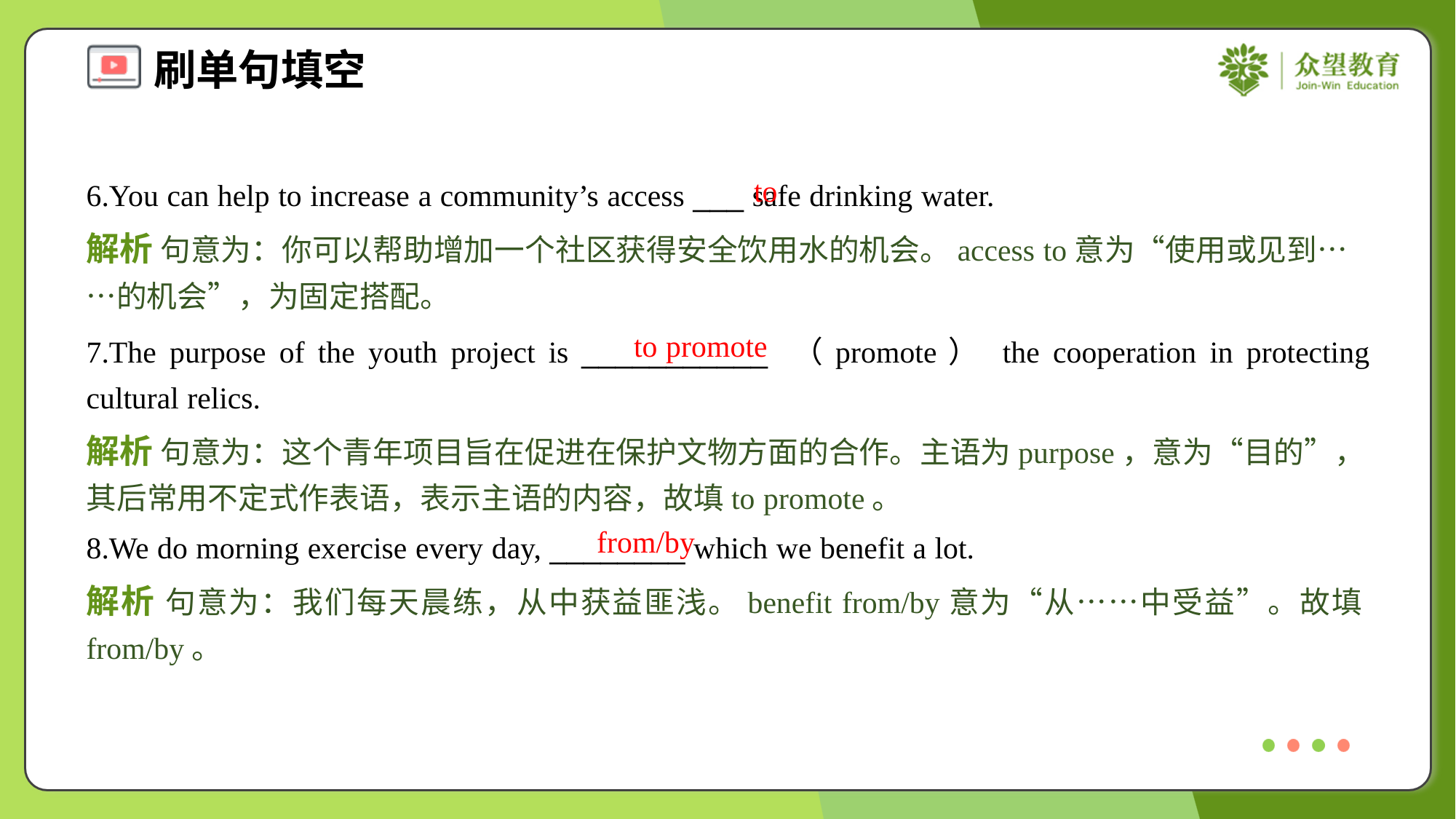

to
6.You can help to increase a community’s access ___ safe drinking water.
解析 句意为：你可以帮助增加一个社区获得安全饮用水的机会。access to意为“使用或见到……的机会”，为固定搭配。
to promote
7.The purpose of the youth project is ___________ （promote） the cooperation in protecting cultural relics.
解析 句意为：这个青年项目旨在促进在保护文物方面的合作。主语为purpose，意为“目的”，其后常用不定式作表语，表示主语的内容，故填to promote。
from/by
8.We do morning exercise every day, ________ which we benefit a lot.
解析 句意为：我们每天晨练，从中获益匪浅。benefit from/by意为“从……中受益”。故填from/by。